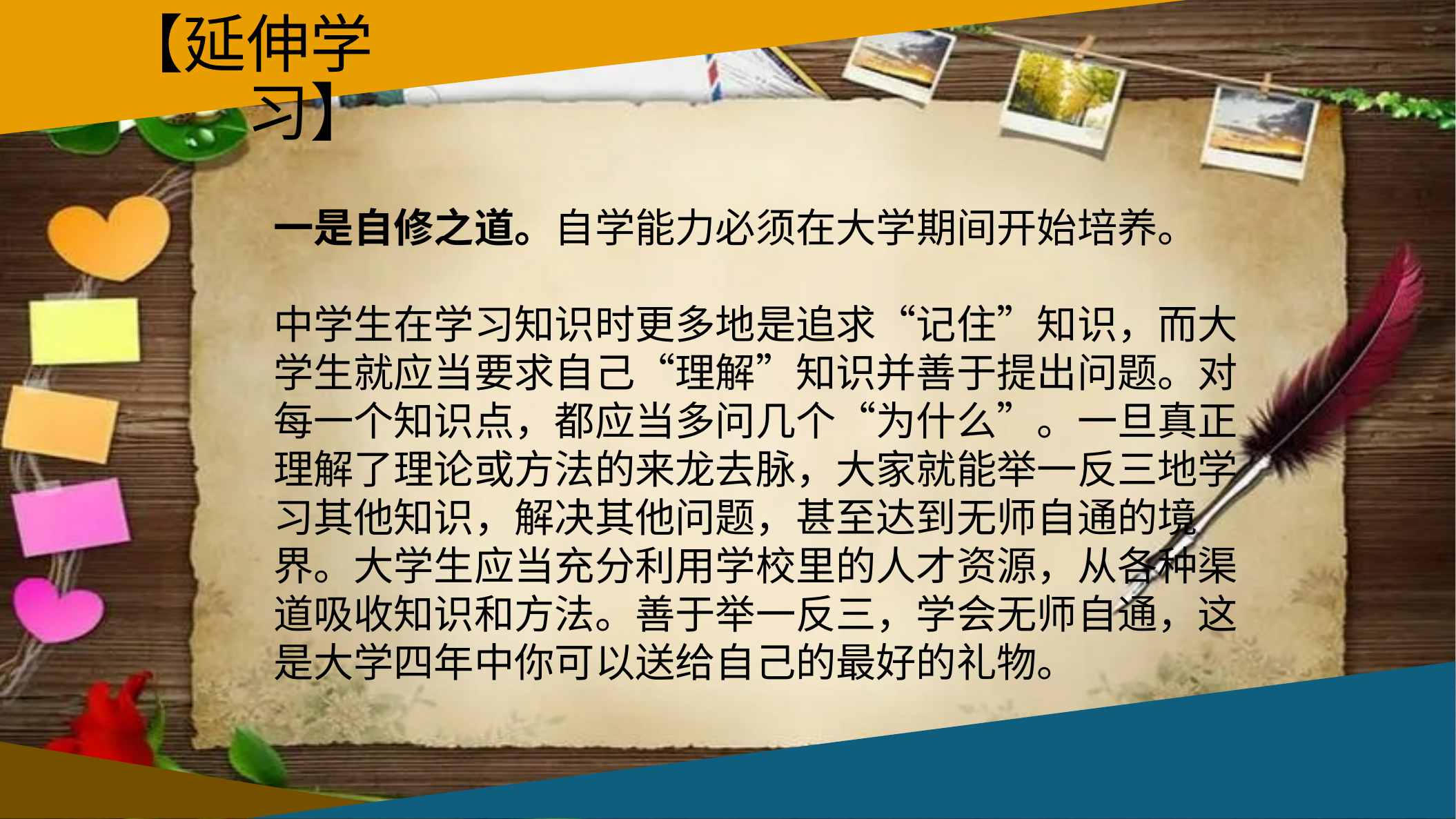

# 【延伸学习】
一是自修之道。自学能力必须在大学期间开始培养。

中学生在学习知识时更多地是追求“记住”知识，而大学生就应当要求自己“理解”知识并善于提出问题。对每一个知识点，都应当多问几个“为什么”。一旦真正理解了理论或方法的来龙去脉，大家就能举一反三地学习其他知识，解决其他问题，甚至达到无师自通的境界。大学生应当充分利用学校里的人才资源，从各种渠道吸收知识和方法。善于举一反三，学会无师自通，这是大学四年中你可以送给自己的最好的礼物。